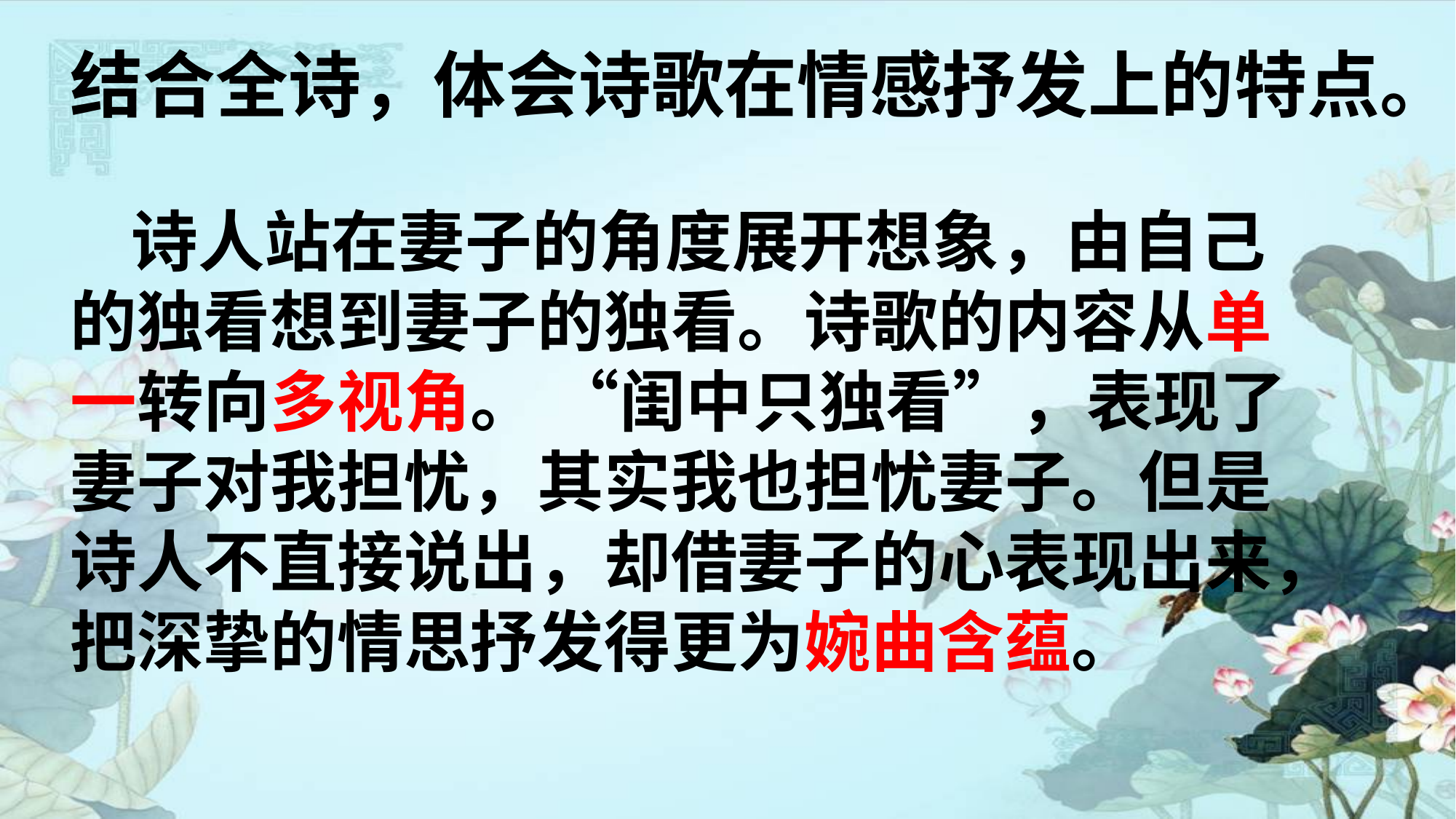

结合全诗，体会诗歌在情感抒发上的特点。
   诗人站在妻子的角度展开想象，由自己的独看想到妻子的独看。诗歌的内容从单一转向多视角。 “闺中只独看”，表现了妻子对我担忧，其实我也担忧妻子。但是诗人不直接说出，却借妻子的心表现出来，把深挚的情思抒发得更为婉曲含蕴。